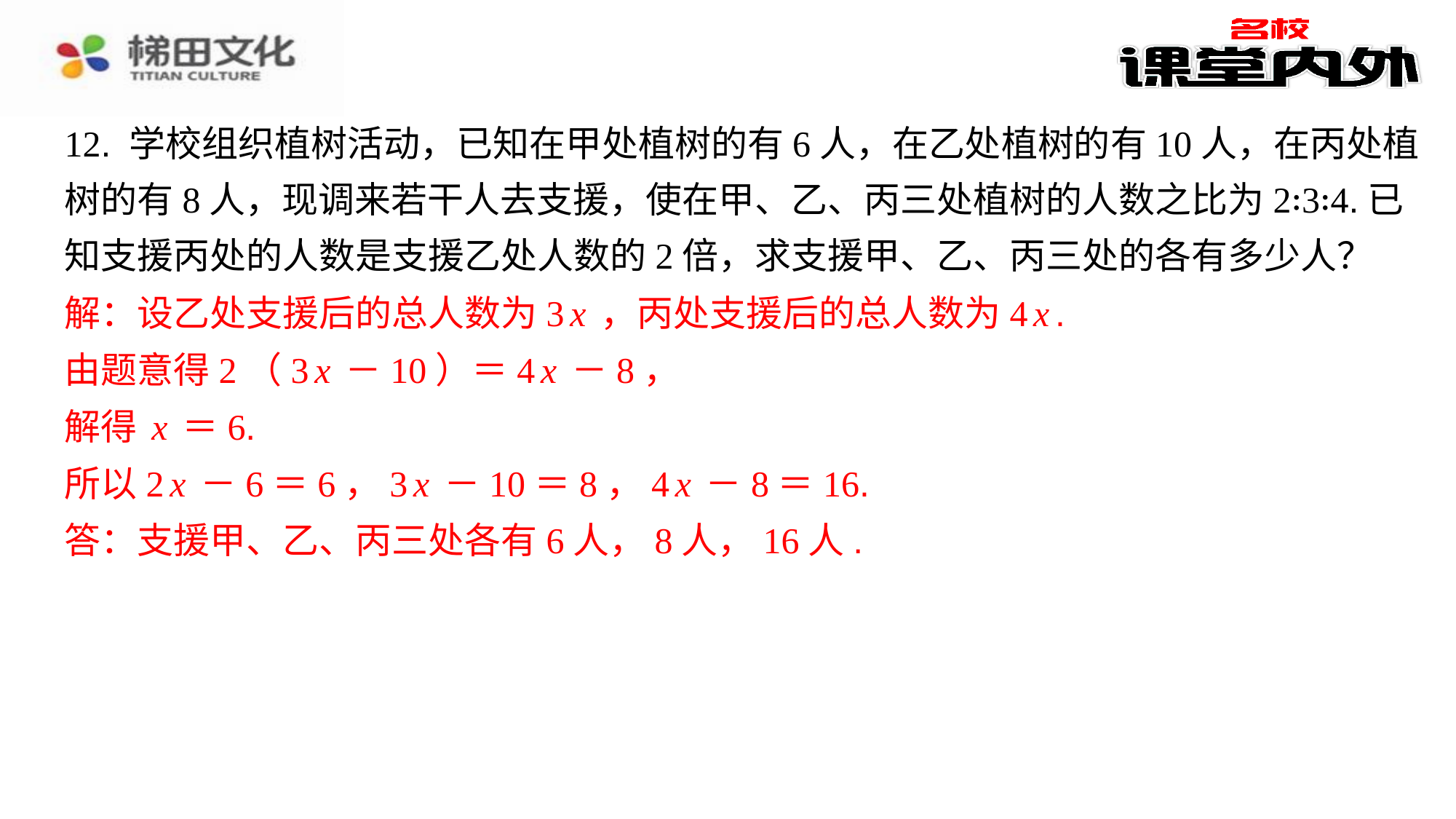

12. 学校组织植树活动，已知在甲处植树的有6人，在乙处植树的有10人，在丙处植
树的有8人，现调来若干人去支援，使在甲、乙、丙三处植树的人数之比为2∶3∶4.已
知支援丙处的人数是支援乙处人数的2倍，求支援甲、乙、丙三处的各有多少人？
解：设乙处支援后的总人数为3x，丙处支援后的总人数为4x.
由题意得2（3x－10）＝4x－8，
解得x＝6.
所以2x－6＝6，3x－10＝8，4x－8＝16.
答：支援甲、乙、丙三处各有6人，8人，16人.
解：设乙处支援后的总人数为3x，丙处支援后的总人数为4x.
由题意得2（3x－10）＝4x－8，
解得x＝6.
所以2x－6＝6，3x－10＝8，4x－8＝16.
答：支援甲、乙、丙三处各有6人，8人，16人.